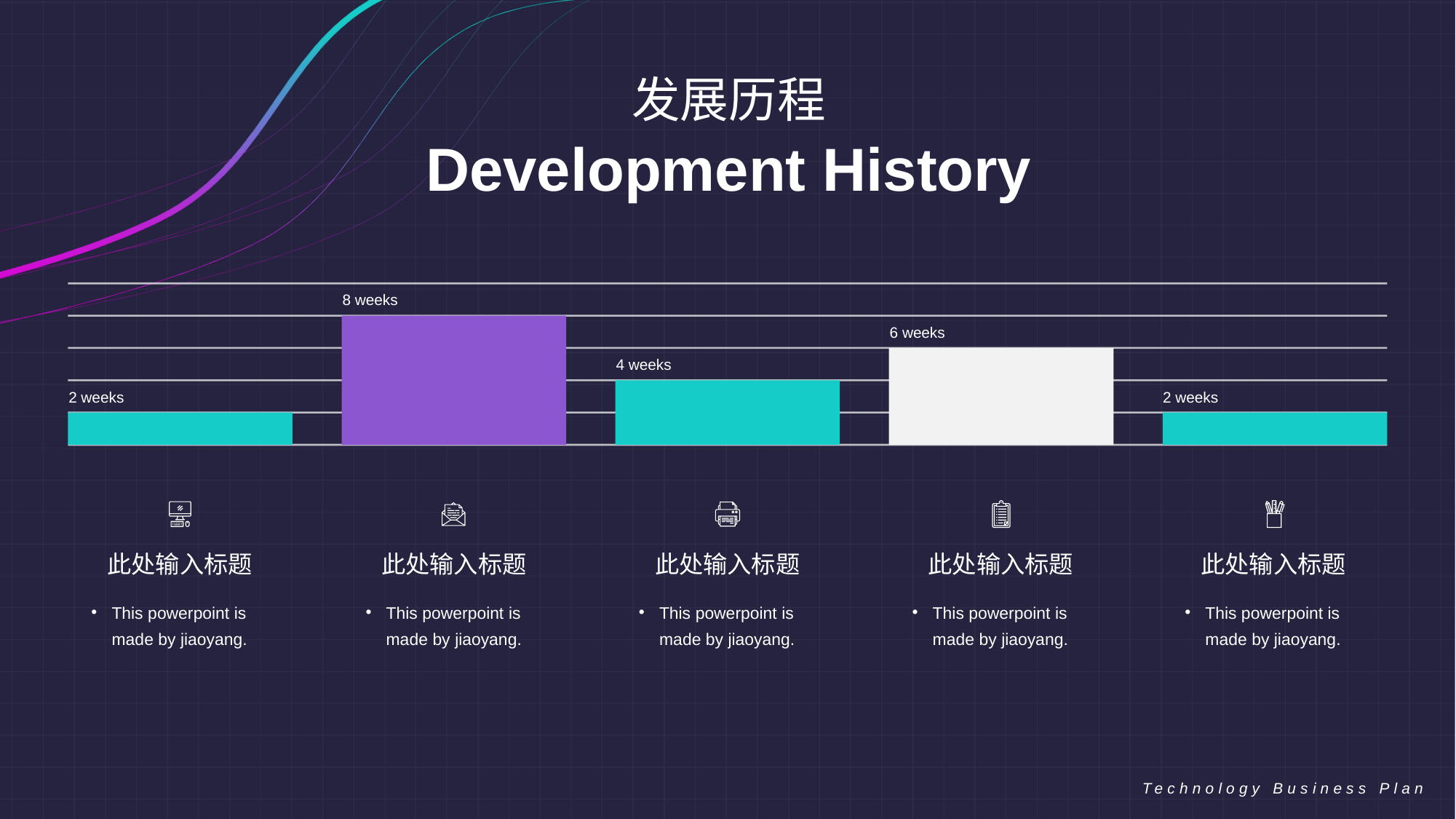

发展历程
Development History

8 weeks

6 weeks

4 weeks

2 weeks
2 weeks

此处输入标题
此处输入标题
此处输入标题
此处输入标题
此处输入标题
This powerpoint is made by jiaoyang.
This powerpoint is made by jiaoyang.
This powerpoint is made by jiaoyang.
This powerpoint is made by jiaoyang.
This powerpoint is made by jiaoyang.
Technology Business Plan